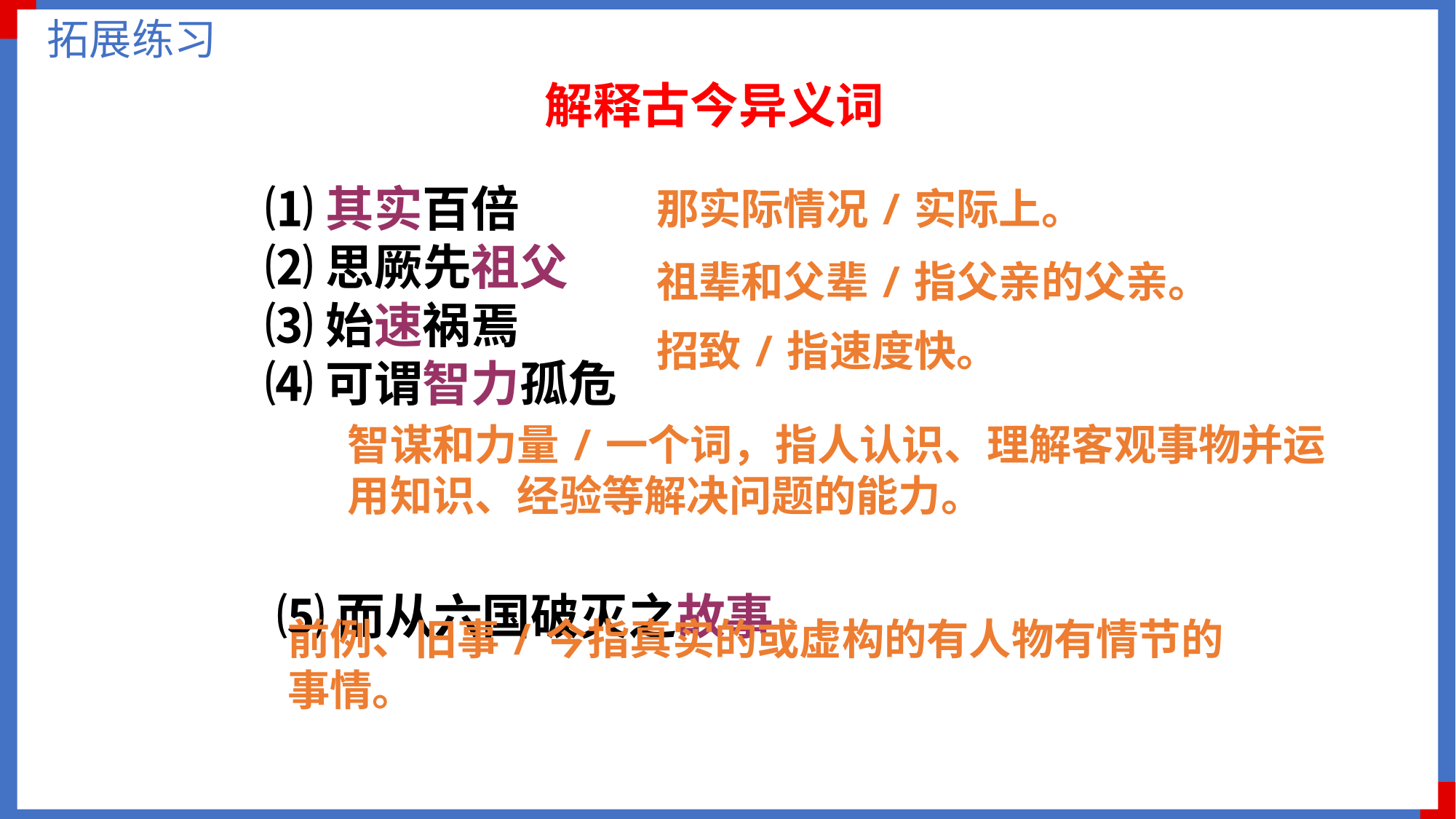

拓展练习
解释古今异义词
⑴其实百倍
⑵思厥先祖父
⑶始速祸焉
⑷可谓智力孤危

 ⑸而从六国破灭之故事
那实际情况/实际上。
祖辈和父辈/指父亲的父亲。
招致/指速度快。
智谋和力量/一个词，指人认识、理解客观事物并运用知识、经验等解决问题的能力。
前例、旧事/今指真实的或虚构的有人物有情节的事情。